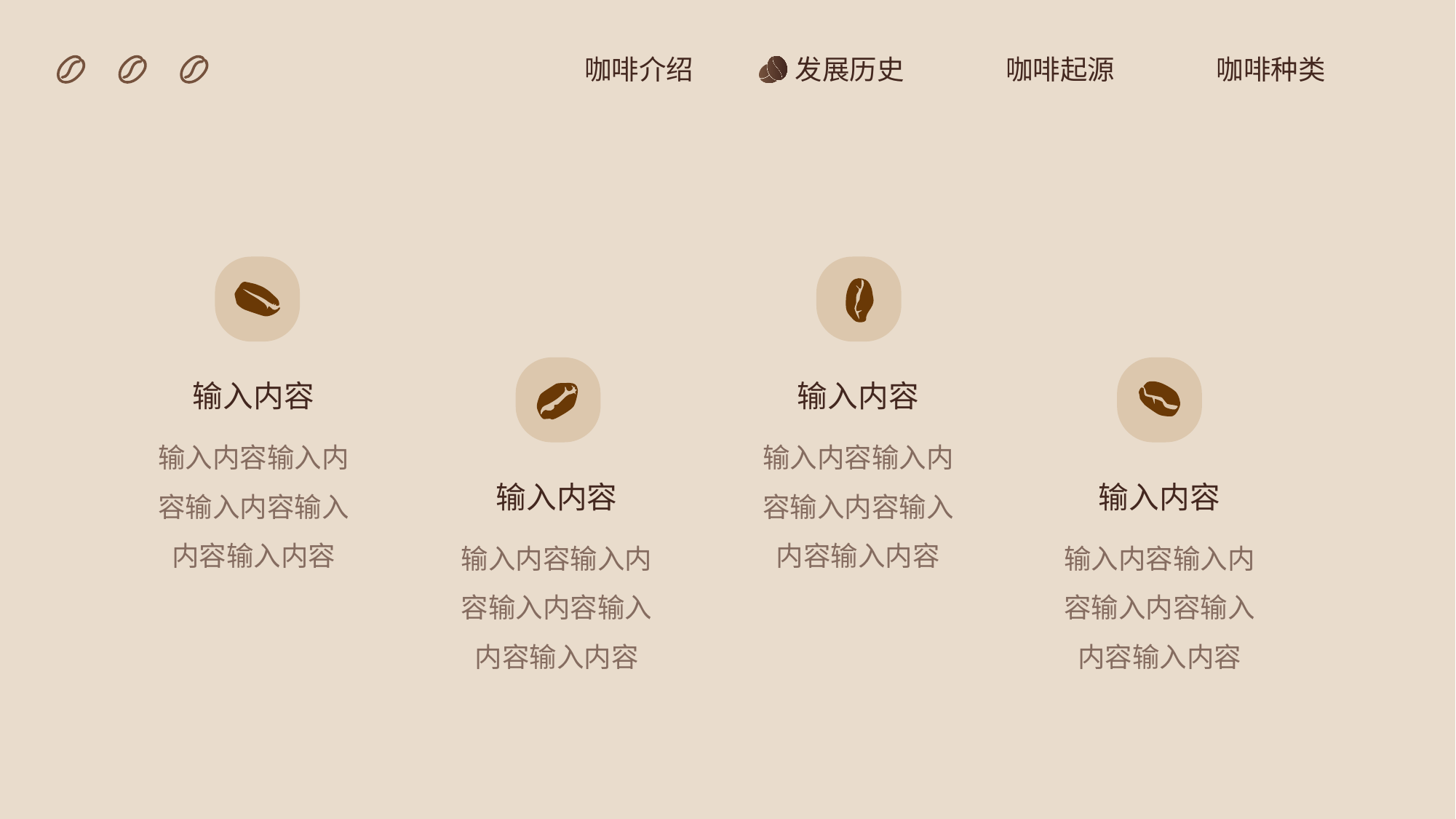

咖啡介绍
发展历史
咖啡起源
咖啡种类

输入内容
输入内容

输入内容输入内容输入内容输入内容输入内容
输入内容输入内容输入内容输入内容输入内容
输入内容
输入内容
输入内容输入内容输入内容输入内容输入内容
输入内容输入内容输入内容输入内容输入内容